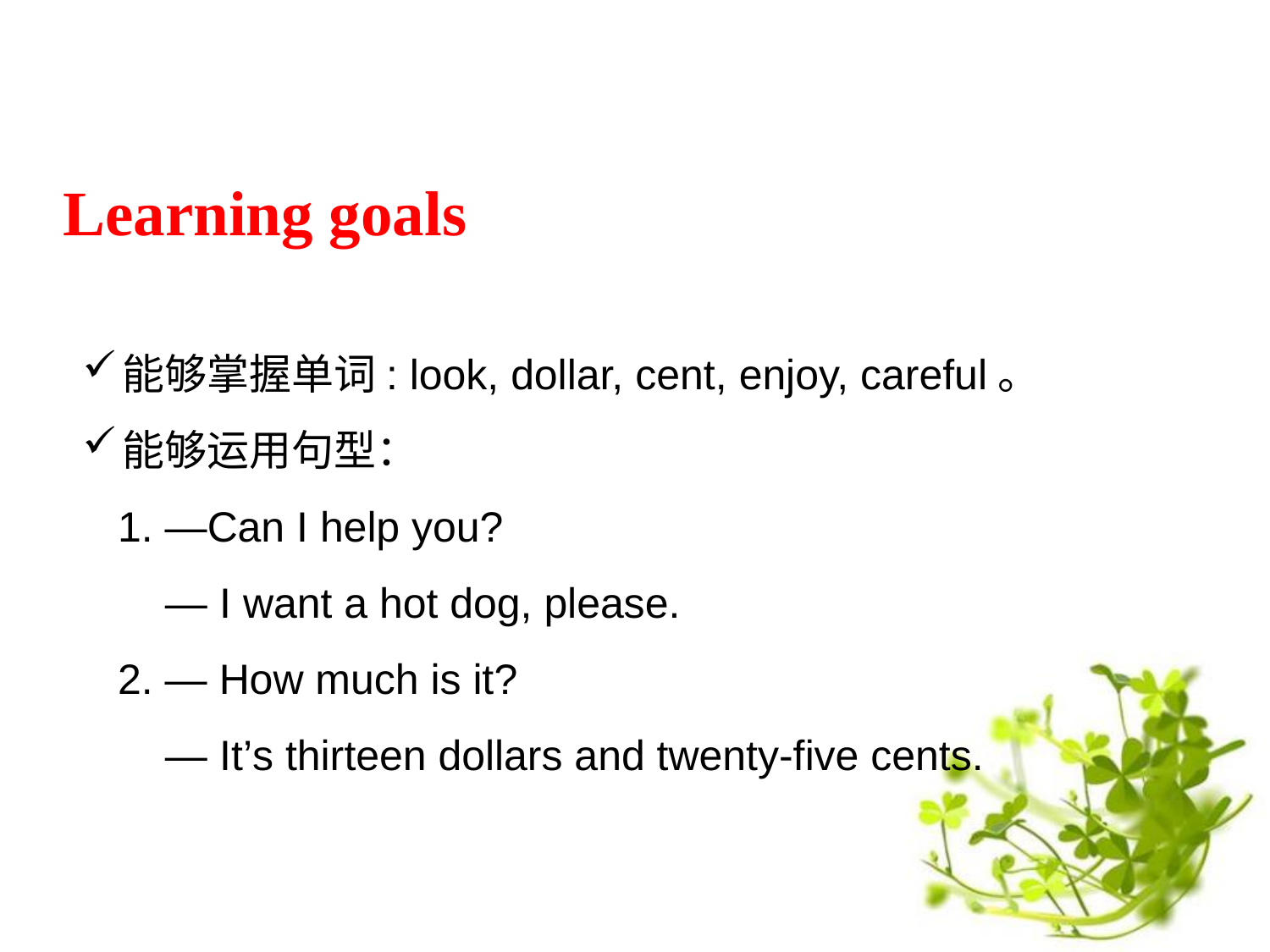

Learning goals
能够掌握单词: look, dollar, cent, enjoy, careful。
能够运用句型：
   1. —Can I help you?
       — I want a hot dog, please.
   2. — How much is it?
       — It’s thirteen dollars and twenty-five cents.